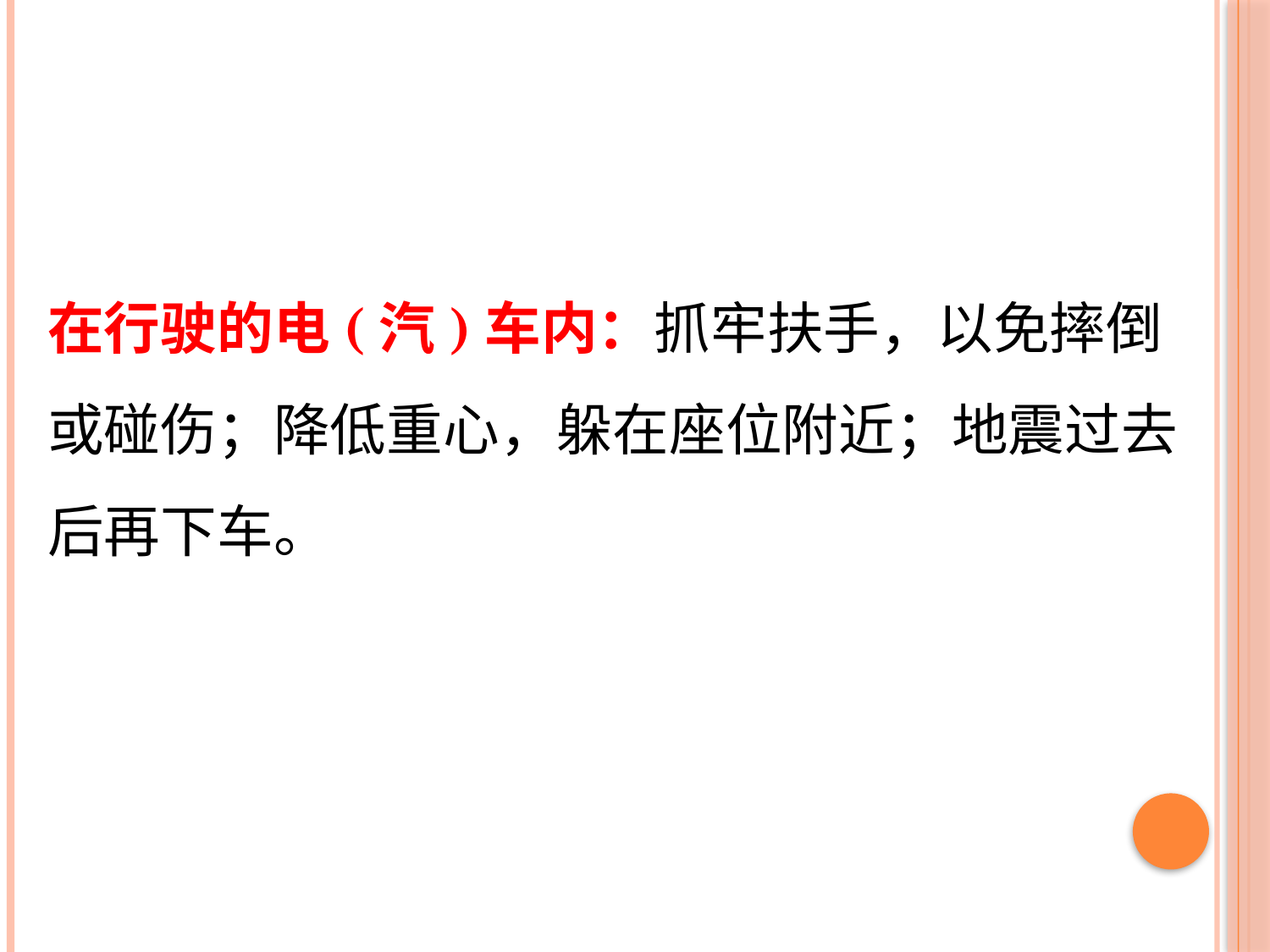

在行驶的电(汽)车内：抓牢扶手，以免摔倒或碰伤；降低重心，躲在座位附近；地震过去后再下车。